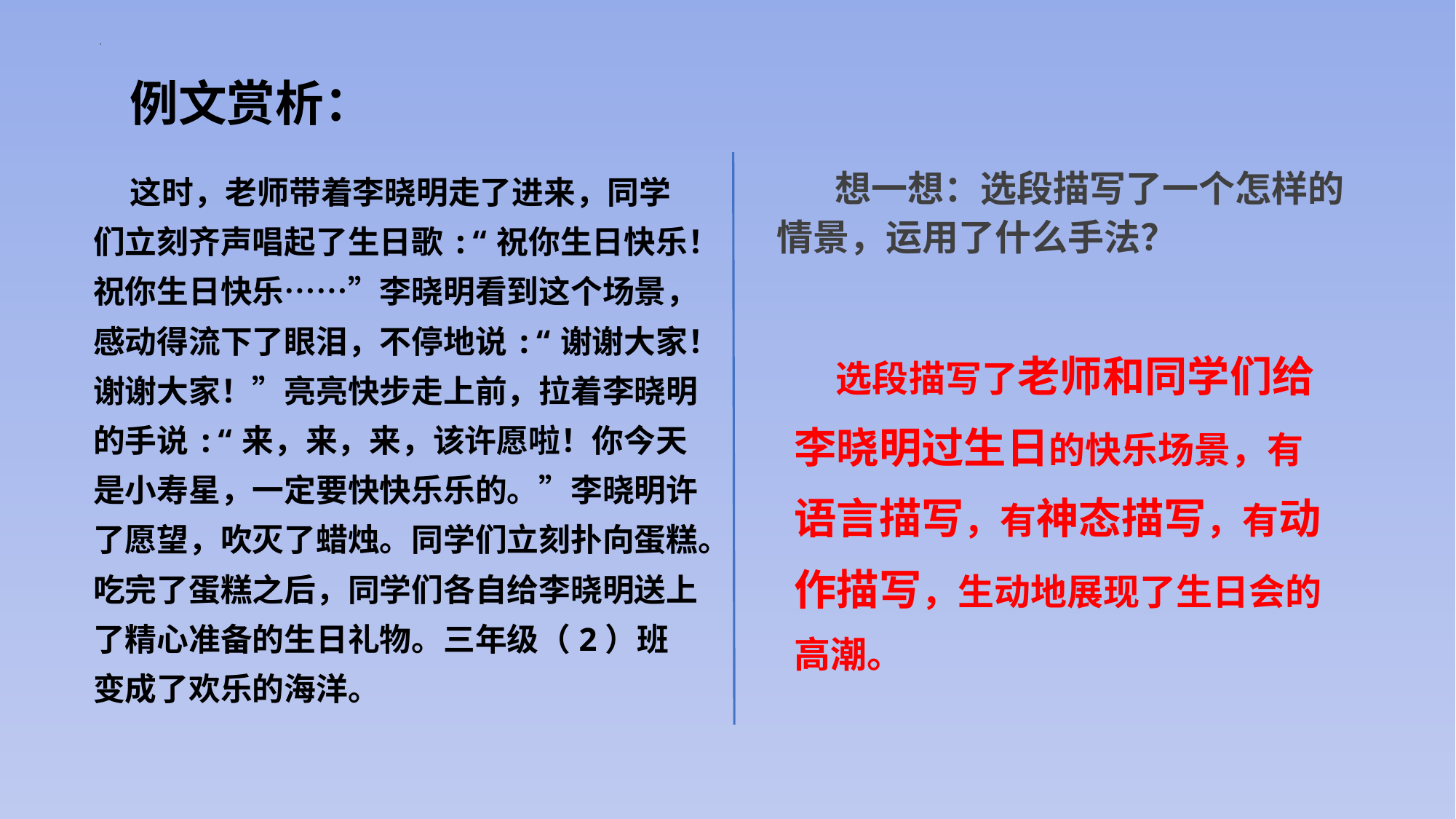

例文赏析：
      想一想：选段描写了一个怎样的情景，运用了什么手法？
    这时，老师带着李晓明走了进来，同学们立刻齐声唱起了生日歌:“祝你生日快乐！祝你生日快乐……”李晓明看到这个场景，感动得流下了眼泪，不停地说:“谢谢大家！谢谢大家！”亮亮快步走上前，拉着李晓明的手说:“来，来，来，该许愿啦！你今天是小寿星，一定要快快乐乐的。”李晓明许了愿望，吹灭了蜡烛。同学们立刻扑向蛋糕。吃完了蛋糕之后，同学们各自给李晓明送上了精心准备的生日礼物。三年级（2）班变成了欢乐的海洋。
    选段描写了老师和同学们给李晓明过生日的快乐场景，有语言描写，有神态描写，有动作描写，生动地展现了生日会的高潮。